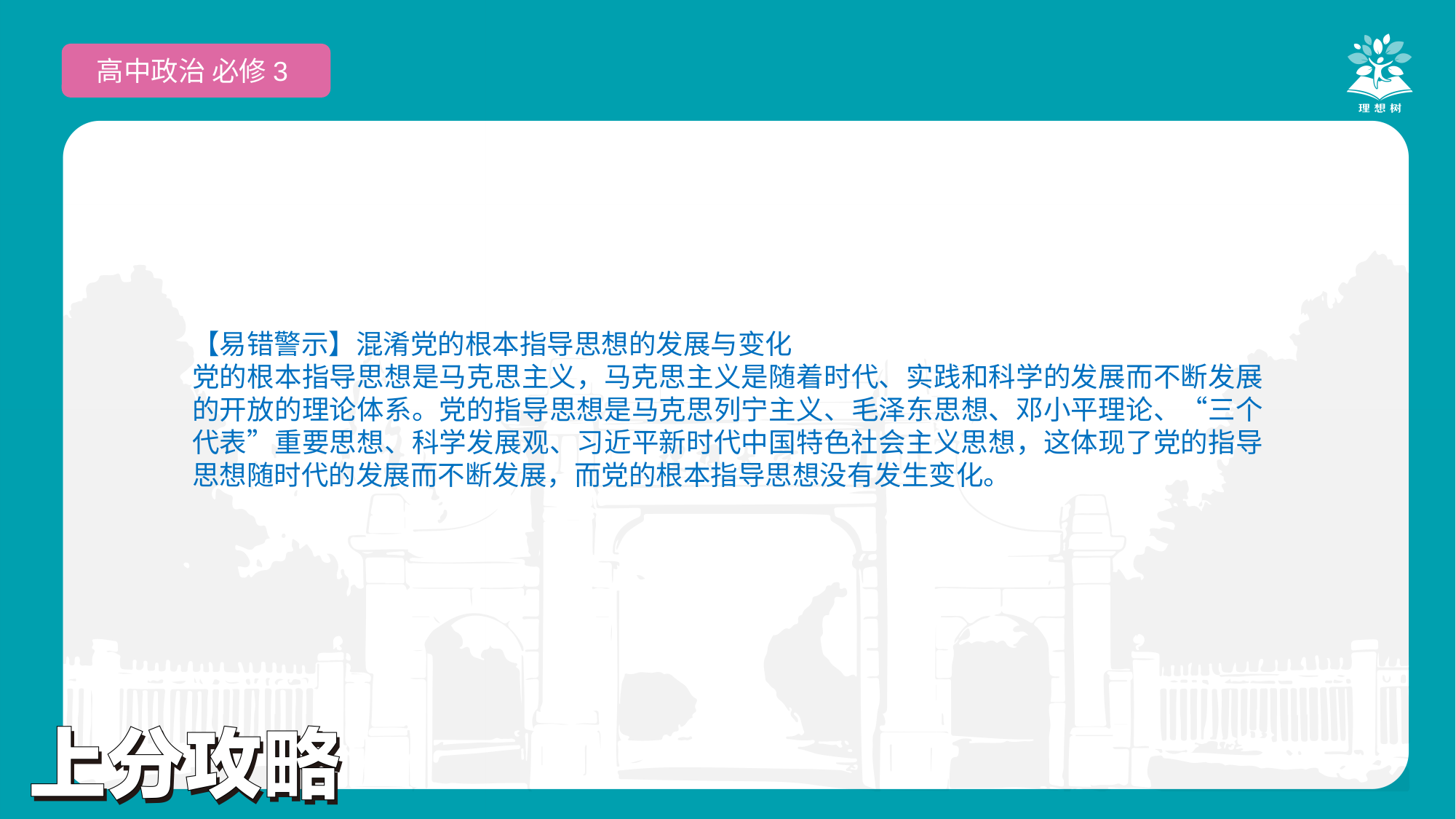

高中政治 必修3
【易错警示】混淆党的根本指导思想的发展与变化
党的根本指导思想是马克思主义，马克思主义是随着时代、实践和科学的发展而不断发展的开放的理论体系。党的指导思想是马克思列宁主义、毛泽东思想、邓小平理论、“三个代表”重要思想、科学发展观、习近平新时代中国特色社会主义思想，这体现了党的指导思想随时代的发展而不断发展，而党的根本指导思想没有发生变化。